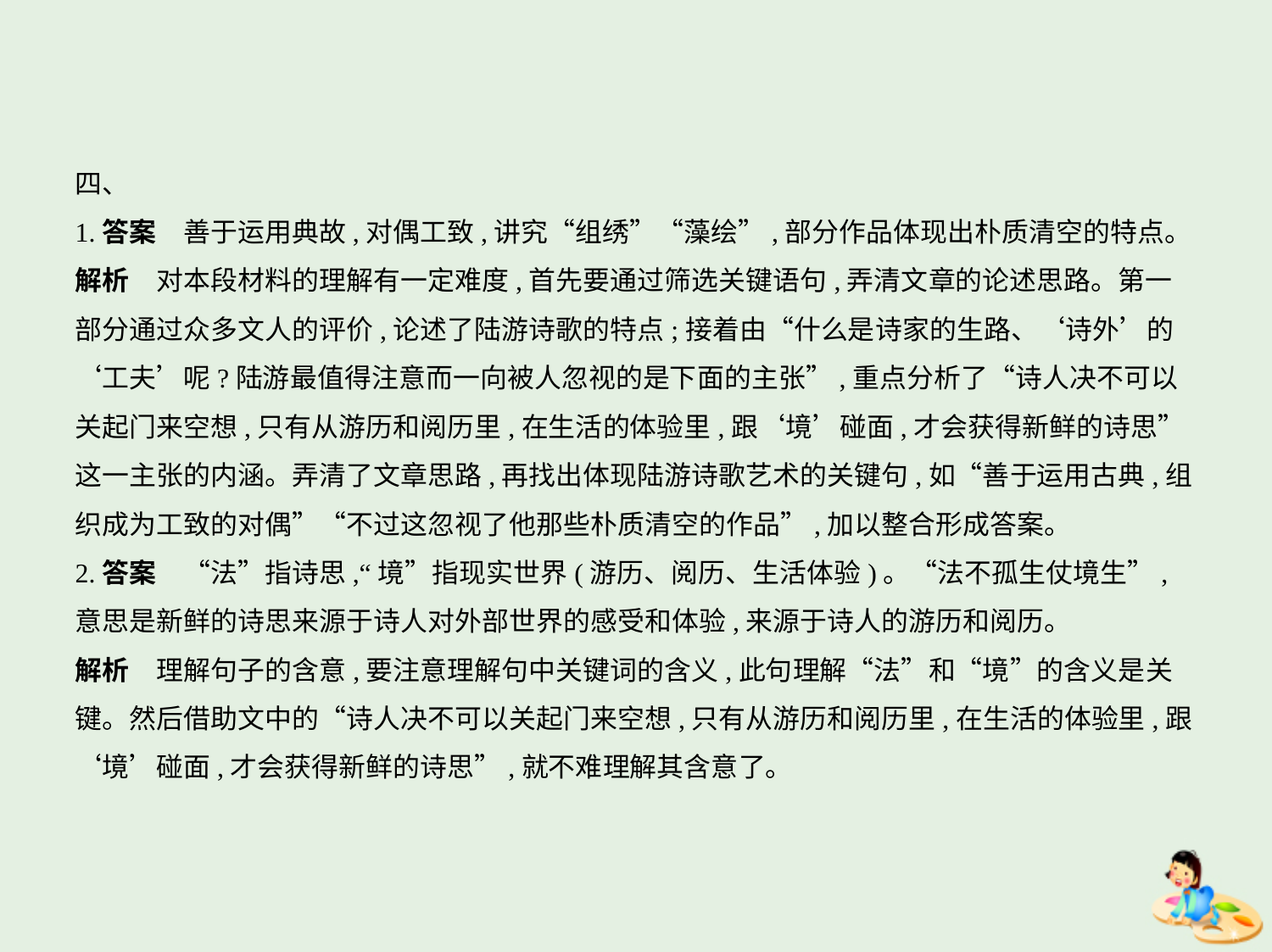

四、
1.答案　善于运用典故,对偶工致,讲究“组绣”“藻绘”,部分作品体现出朴质清空的特点。
解析　对本段材料的理解有一定难度,首先要通过筛选关键语句,弄清文章的论述思路。第一
部分通过众多文人的评价,论述了陆游诗歌的特点;接着由“什么是诗家的生路、‘诗外’的
‘工夫’呢?陆游最值得注意而一向被人忽视的是下面的主张”,重点分析了“诗人决不可以
关起门来空想,只有从游历和阅历里,在生活的体验里,跟‘境’碰面,才会获得新鲜的诗思”
这一主张的内涵。弄清了文章思路,再找出体现陆游诗歌艺术的关键句,如“善于运用古典,组
织成为工致的对偶”“不过这忽视了他那些朴质清空的作品”,加以整合形成答案。
2.答案　“法”指诗思,“境”指现实世界(游历、阅历、生活体验)。“法不孤生仗境生”,
意思是新鲜的诗思来源于诗人对外部世界的感受和体验,来源于诗人的游历和阅历。
解析　理解句子的含意,要注意理解句中关键词的含义,此句理解“法”和“境”的含义是关
键。然后借助文中的“诗人决不可以关起门来空想,只有从游历和阅历里,在生活的体验里,跟
‘境’碰面,才会获得新鲜的诗思”,就不难理解其含意了。